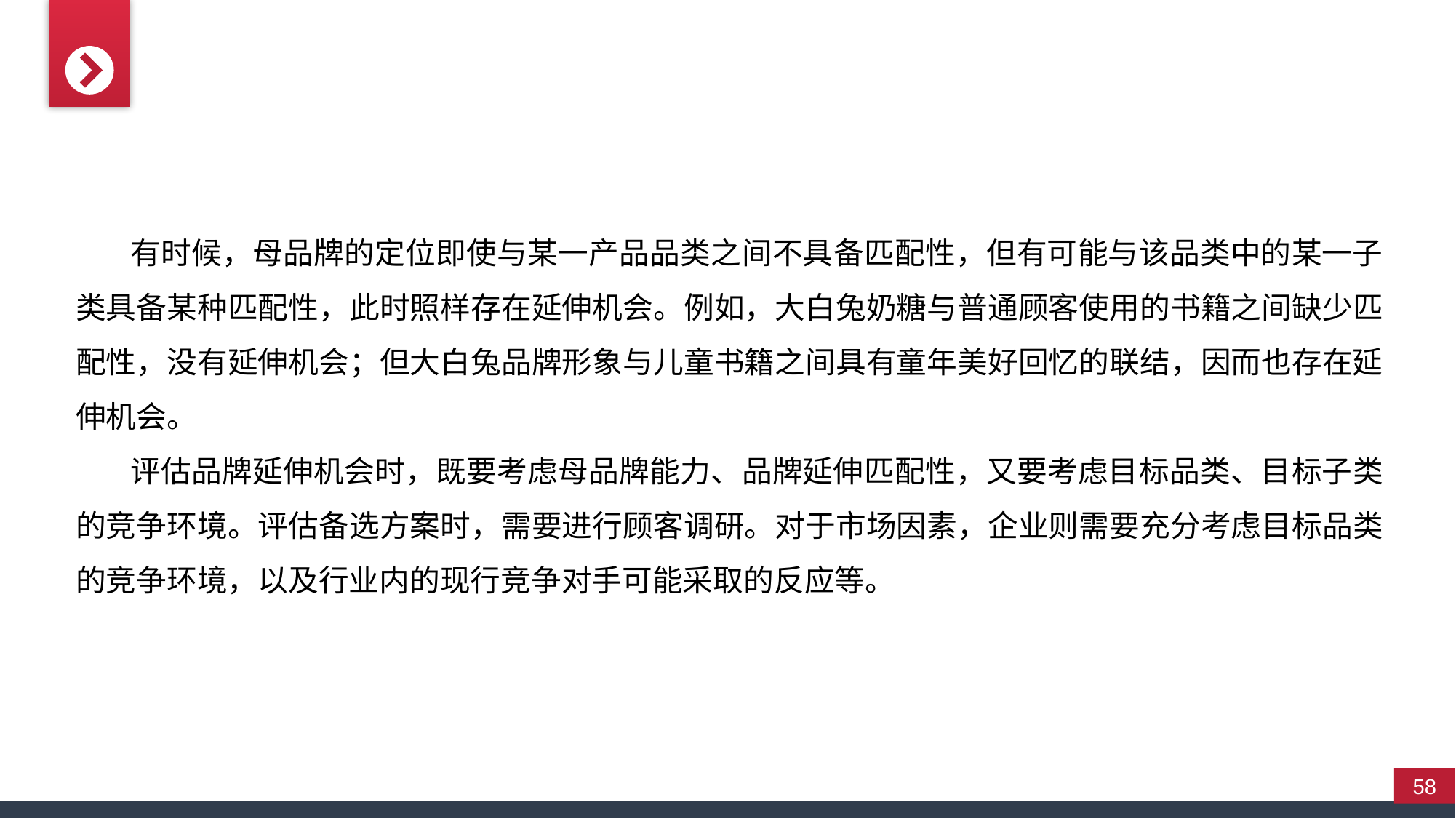

有时候，母品牌的定位即使与某一产品品类之间不具备匹配性，但有可能与该品类中的某一子类具备某种匹配性，此时照样存在延伸机会。例如，大白兔奶糖与普通顾客使用的书籍之间缺少匹配性，没有延伸机会；但大白兔品牌形象与儿童书籍之间具有童年美好回忆的联结，因而也存在延伸机会。
评估品牌延伸机会时，既要考虑母品牌能力、品牌延伸匹配性，又要考虑目标品类、目标子类的竞争环境。评估备选方案时，需要进行顾客调研。对于市场因素，企业则需要充分考虑目标品类的竞争环境，以及行业内的现行竞争对手可能采取的反应等。